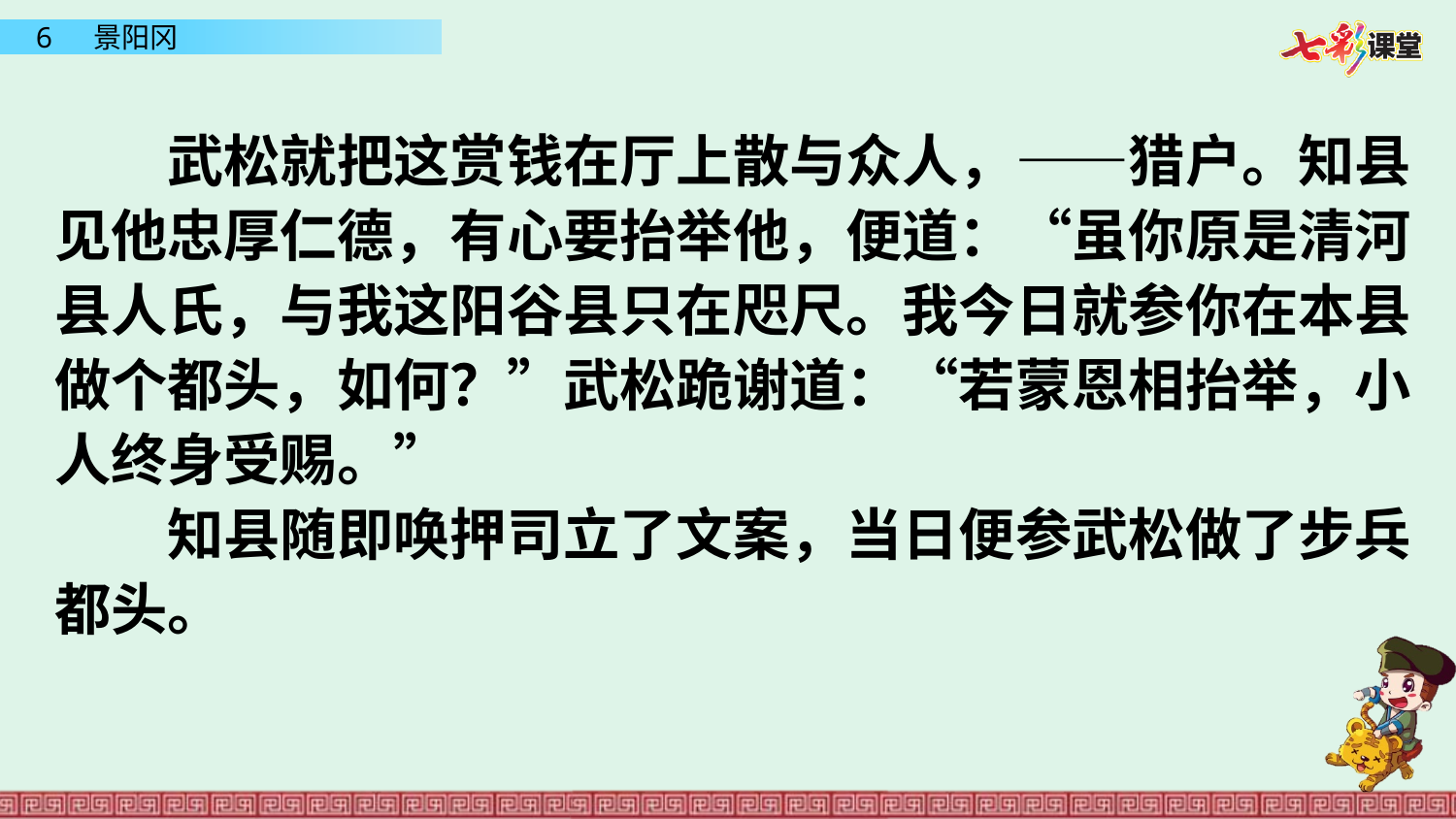

武松就把这赏钱在厅上散与众人，——猎户。知县见他忠厚仁德，有心要抬举他，便道：“虽你原是清河县人氏，与我这阳谷县只在咫尺。我今日就参你在本县做个都头，如何？”武松跪谢道：“若蒙恩相抬举，小人终身受赐。”
　　知县随即唤押司立了文案，当日便参武松做了步兵都头。